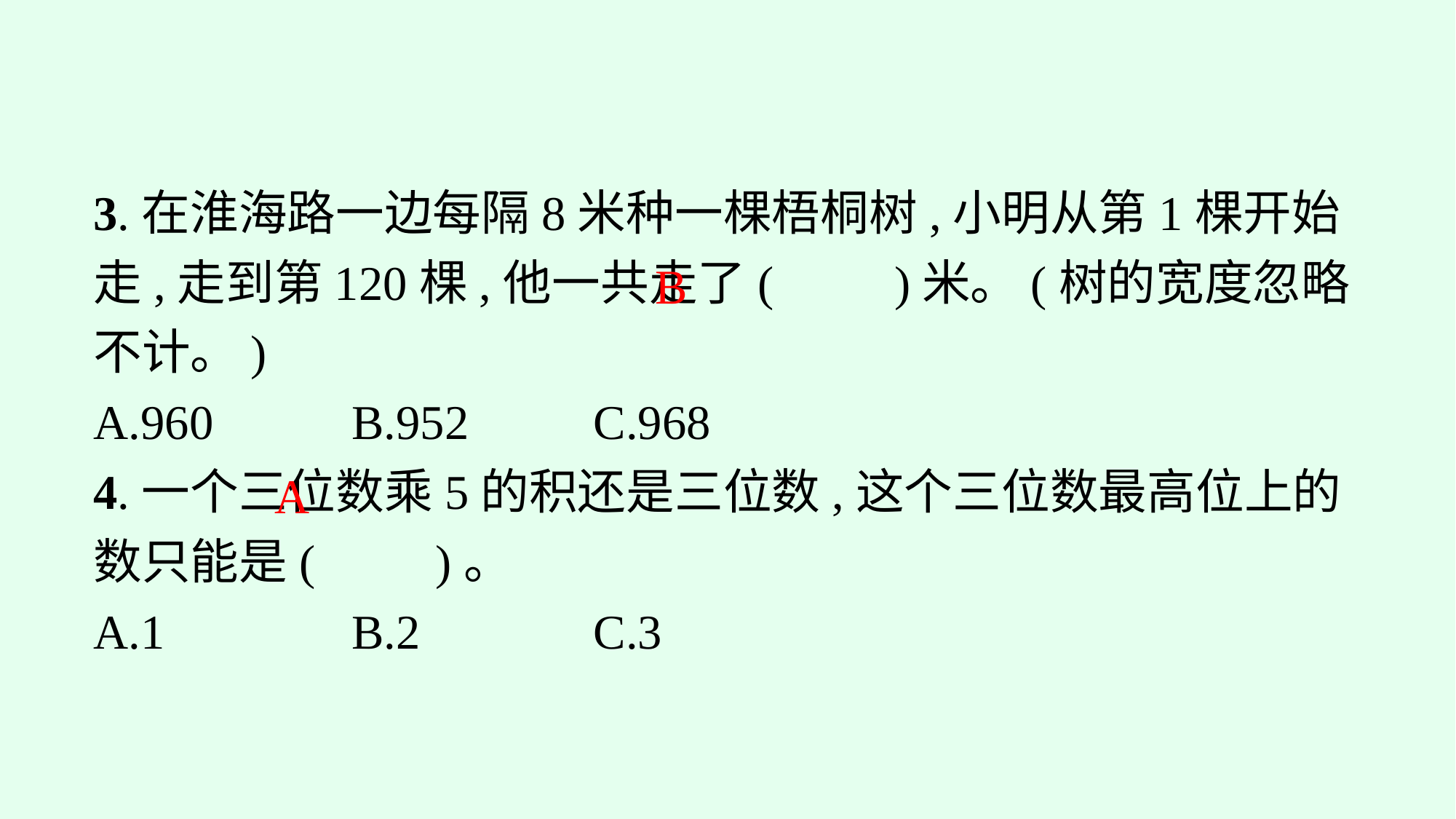

3.在淮海路一边每隔8米种一棵梧桐树,小明从第1棵开始走,走到第120棵,他一共走了(　　)米。(树的宽度忽略不计。)
A.960		B.952	C.968
4.一个三位数乘5的积还是三位数,这个三位数最高位上的数只能是(　　)。
A.1		B.2		C.3
B
A